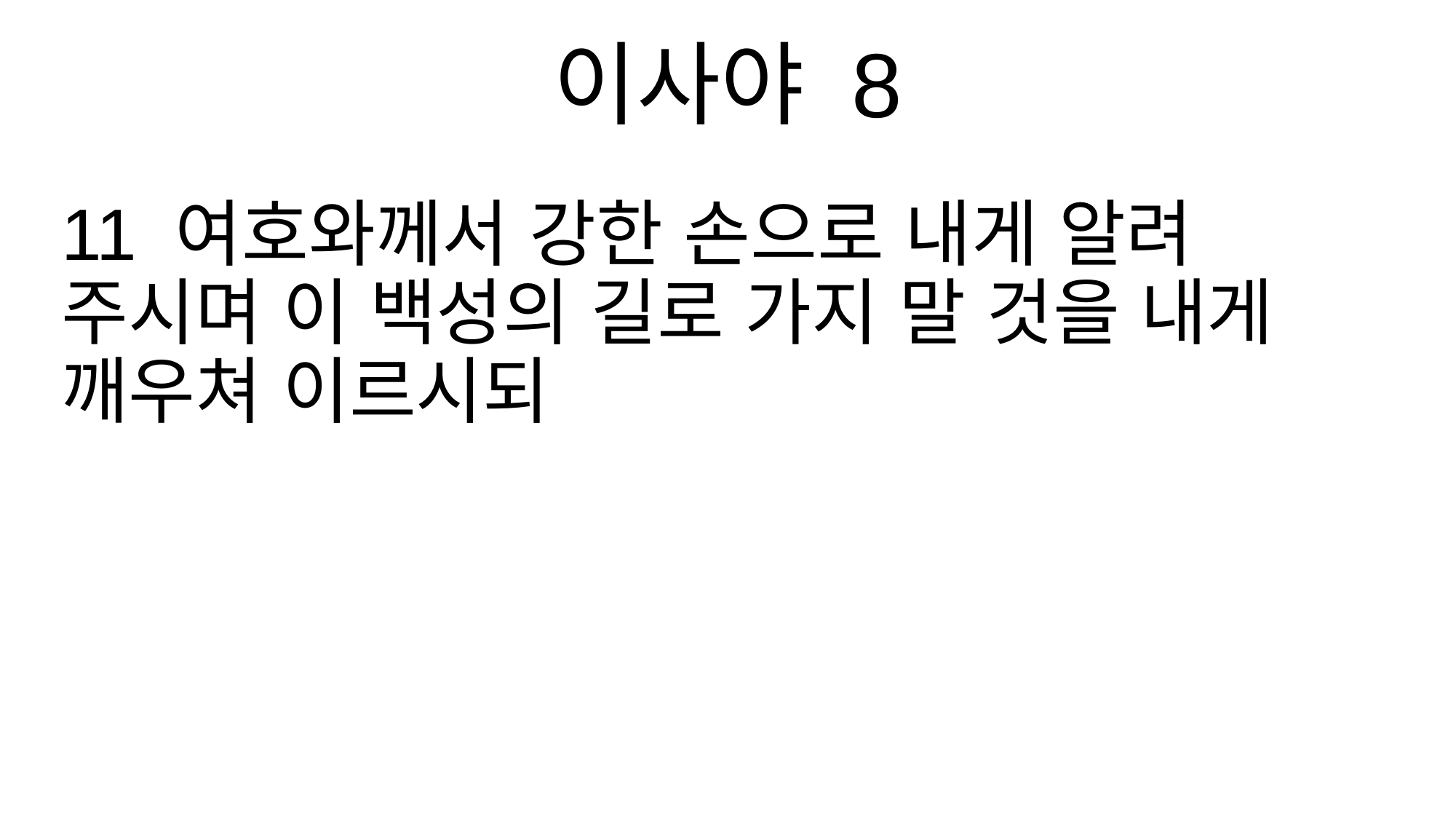

이사야 8
11 여호와께서 강한 손으로 내게 알려 주시며 이 백성의 길로 가지 말 것을 내게 깨우쳐 이르시되